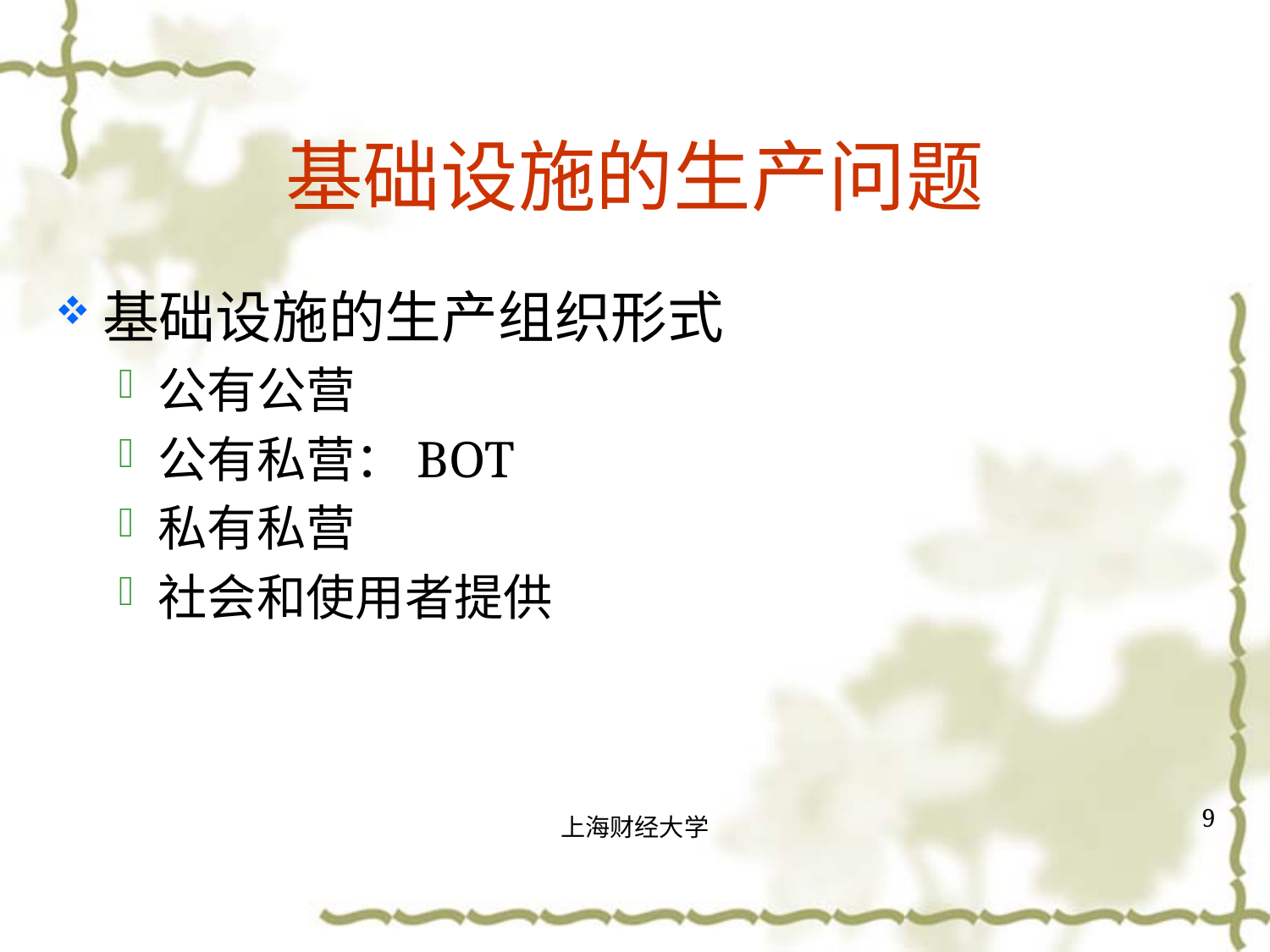

# 基础设施的生产问题
基础设施的生产组织形式
公有公营
公有私营：BOT
私有私营
社会和使用者提供
9
上海财经大学